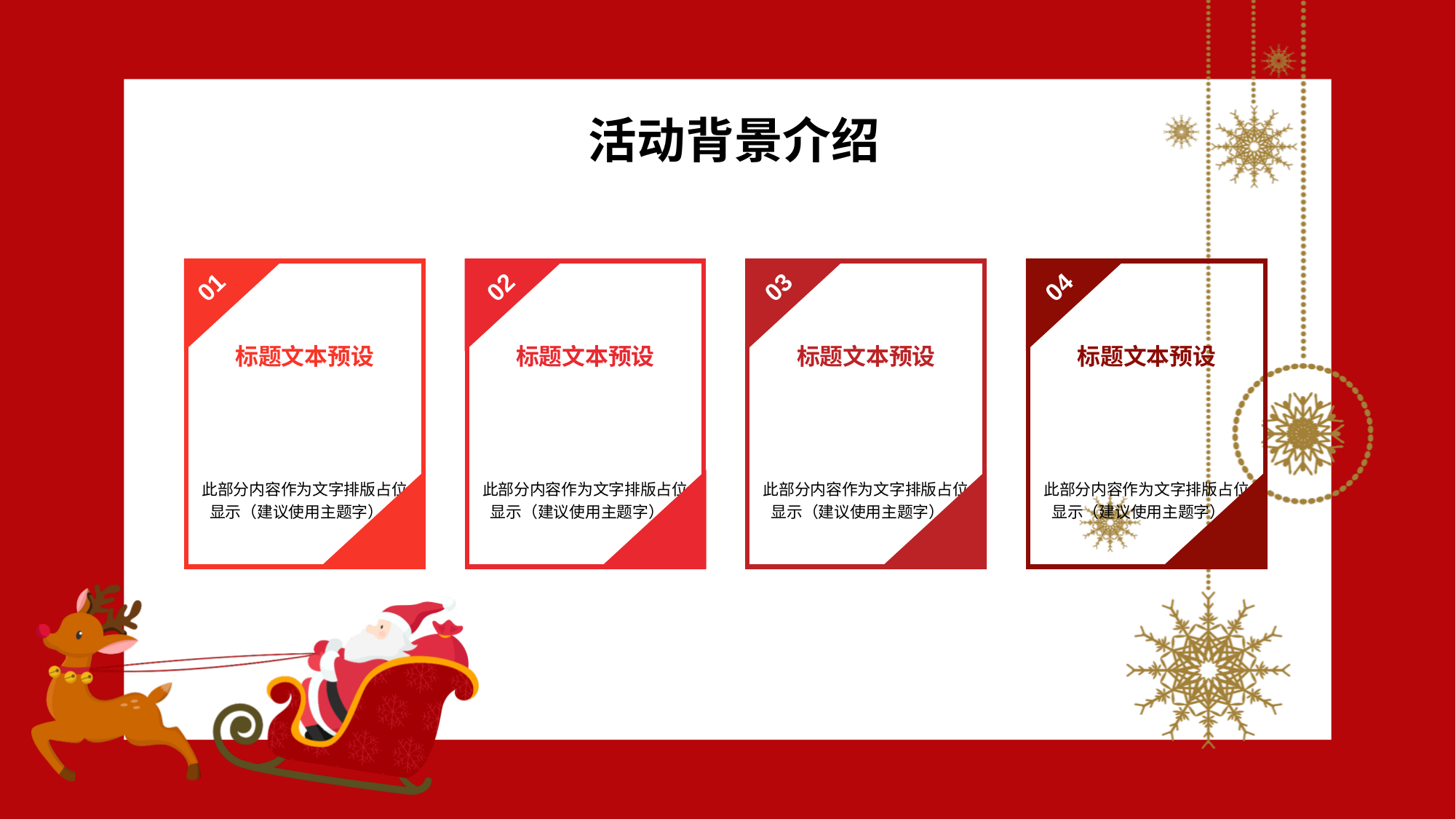

活动背景介绍
此部分内容作为文字排版占位显示（建议使用主题字）。
此部分内容作为文字排版占位显示（建议使用主题字）。
此部分内容作为文字排版占位显示（建议使用主题字）。
此部分内容作为文字排版占位显示（建议使用主题字）。
03
04
01
02

标题文本预设
标题文本预设
标题文本预设
标题文本预设